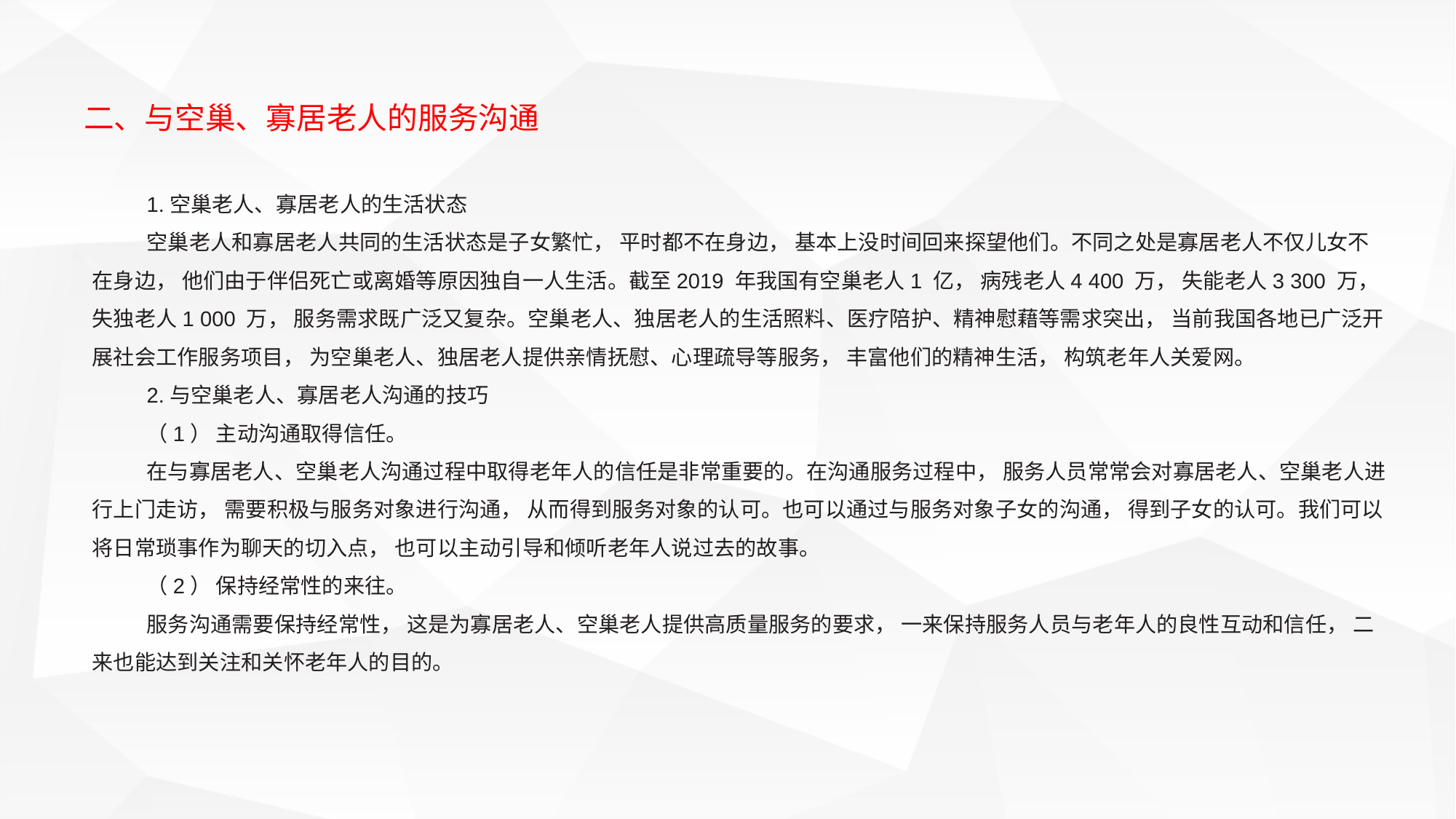

二、与空巢、寡居老人的服务沟通
1.空巢老人、寡居老人的生活状态
空巢老人和寡居老人共同的生活状态是子女繁忙， 平时都不在身边， 基本上没时间回来探望他们。不同之处是寡居老人不仅儿女不在身边， 他们由于伴侣死亡或离婚等原因独自一人生活。截至2019 年我国有空巢老人1 亿， 病残老人4 400 万， 失能老人3 300 万，失独老人1 000 万， 服务需求既广泛又复杂。空巢老人、独居老人的生活照料、医疗陪护、精神慰藉等需求突出， 当前我国各地已广泛开展社会工作服务项目， 为空巢老人、独居老人提供亲情抚慰、心理疏导等服务， 丰富他们的精神生活， 构筑老年人关爱网。
2.与空巢老人、寡居老人沟通的技巧
（1） 主动沟通取得信任。
在与寡居老人、空巢老人沟通过程中取得老年人的信任是非常重要的。在沟通服务过程中， 服务人员常常会对寡居老人、空巢老人进行上门走访， 需要积极与服务对象进行沟通， 从而得到服务对象的认可。也可以通过与服务对象子女的沟通， 得到子女的认可。我们可以将日常琐事作为聊天的切入点， 也可以主动引导和倾听老年人说过去的故事。
（2） 保持经常性的来往。
服务沟通需要保持经常性， 这是为寡居老人、空巢老人提供高质量服务的要求， 一来保持服务人员与老年人的良性互动和信任， 二来也能达到关注和关怀老年人的目的。